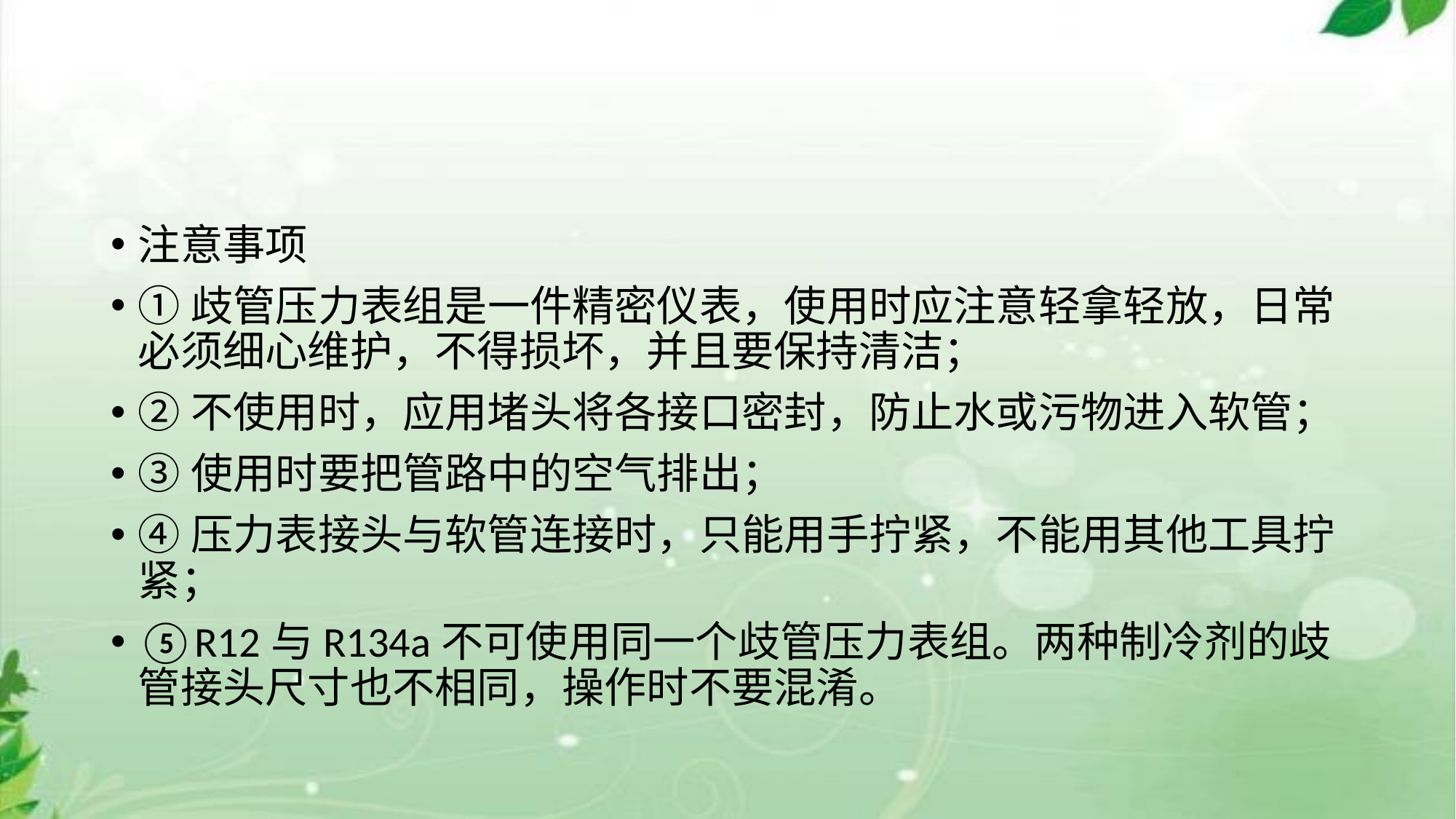

注意事项
①歧管压力表组是一件精密仪表，使用时应注意轻拿轻放，日常必须细心维护，不得损坏，并且要保持清洁；
②不使用时，应用堵头将各接口密封，防止水或污物进入软管；
③使用时要把管路中的空气排出；
④压力表接头与软管连接时，只能用手拧紧，不能用其他工具拧紧；
⑤R12与R134a不可使用同一个歧管压力表组。两种制冷剂的歧管接头尺寸也不相同，操作时不要混淆。